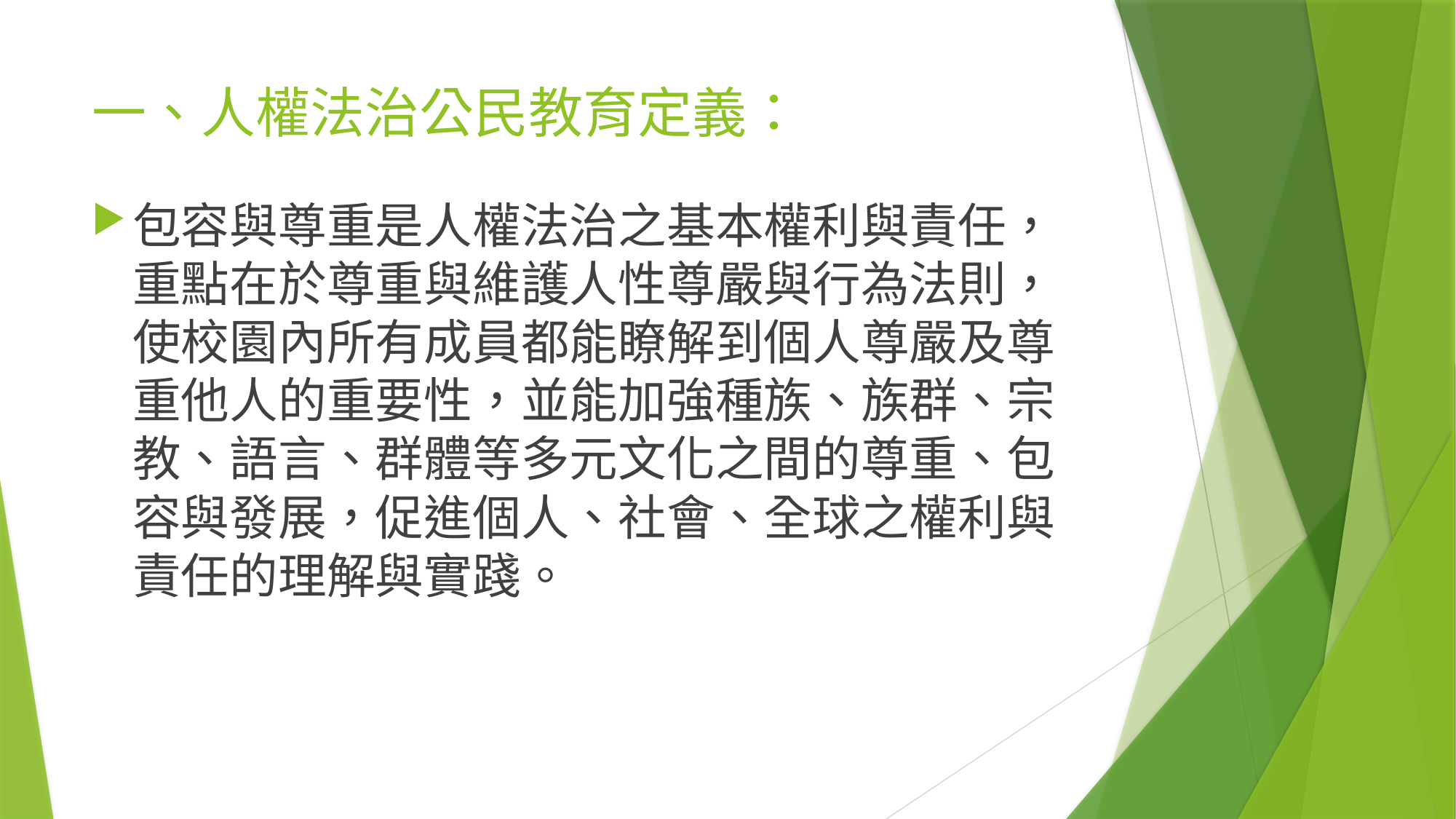

# 一、人權法治公民教育定義：
包容與尊重是人權法治之基本權利與責任，重點在於尊重與維護人性尊嚴與行為法則，使校園內所有成員都能瞭解到個人尊嚴及尊重他人的重要性，並能加強種族、族群、宗教、語言、群體等多元文化之間的尊重、包容與發展，促進個人、社會、全球之權利與責任的理解與實踐。